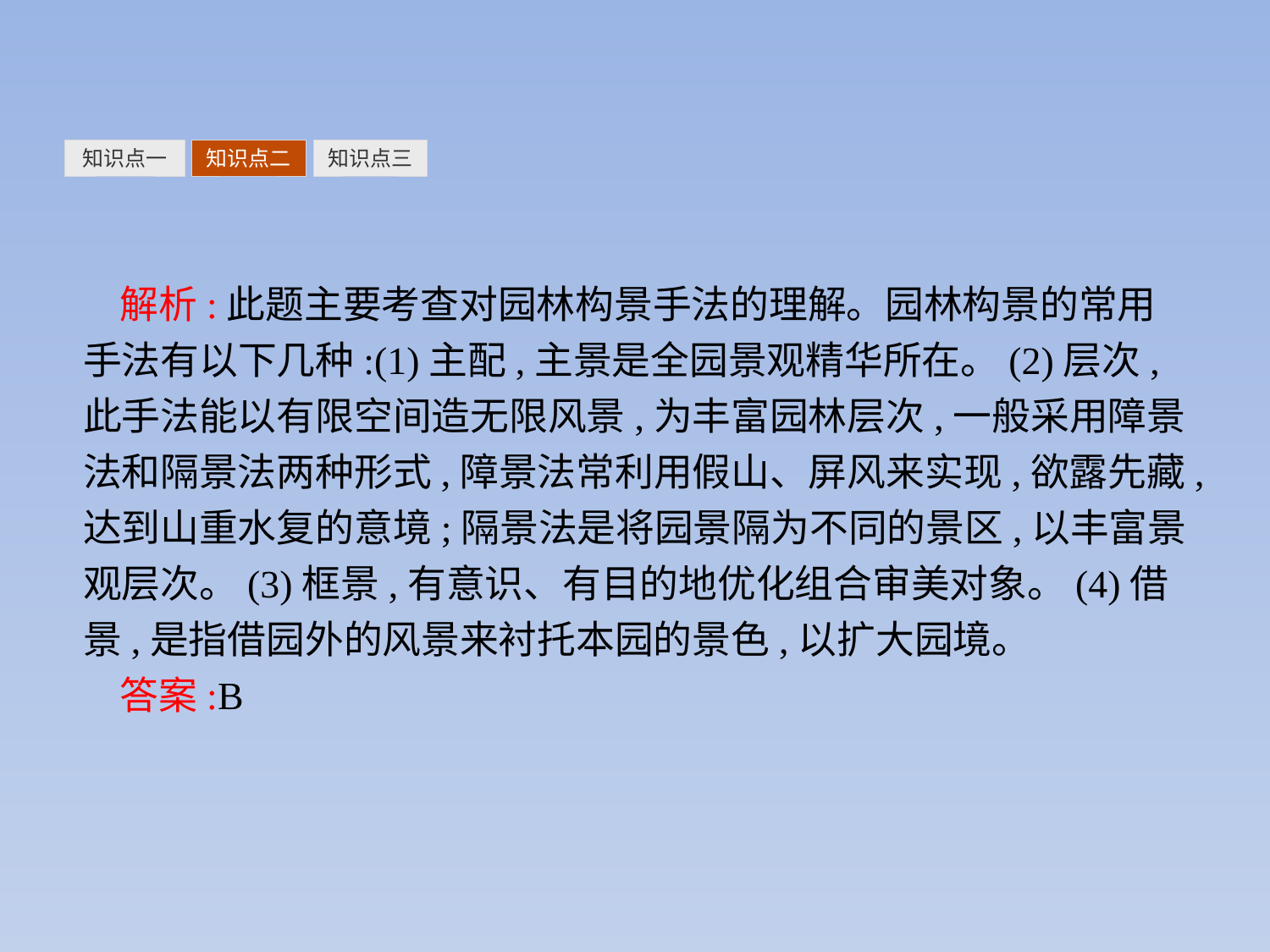

知识点一
知识点二
知识点三
解析:此题主要考查对园林构景手法的理解。园林构景的常用手法有以下几种:(1)主配,主景是全园景观精华所在。(2)层次,此手法能以有限空间造无限风景,为丰富园林层次,一般采用障景法和隔景法两种形式,障景法常利用假山、屏风来实现,欲露先藏,达到山重水复的意境;隔景法是将园景隔为不同的景区,以丰富景观层次。(3)框景,有意识、有目的地优化组合审美对象。(4)借景,是指借园外的风景来衬托本园的景色,以扩大园境。
答案:B